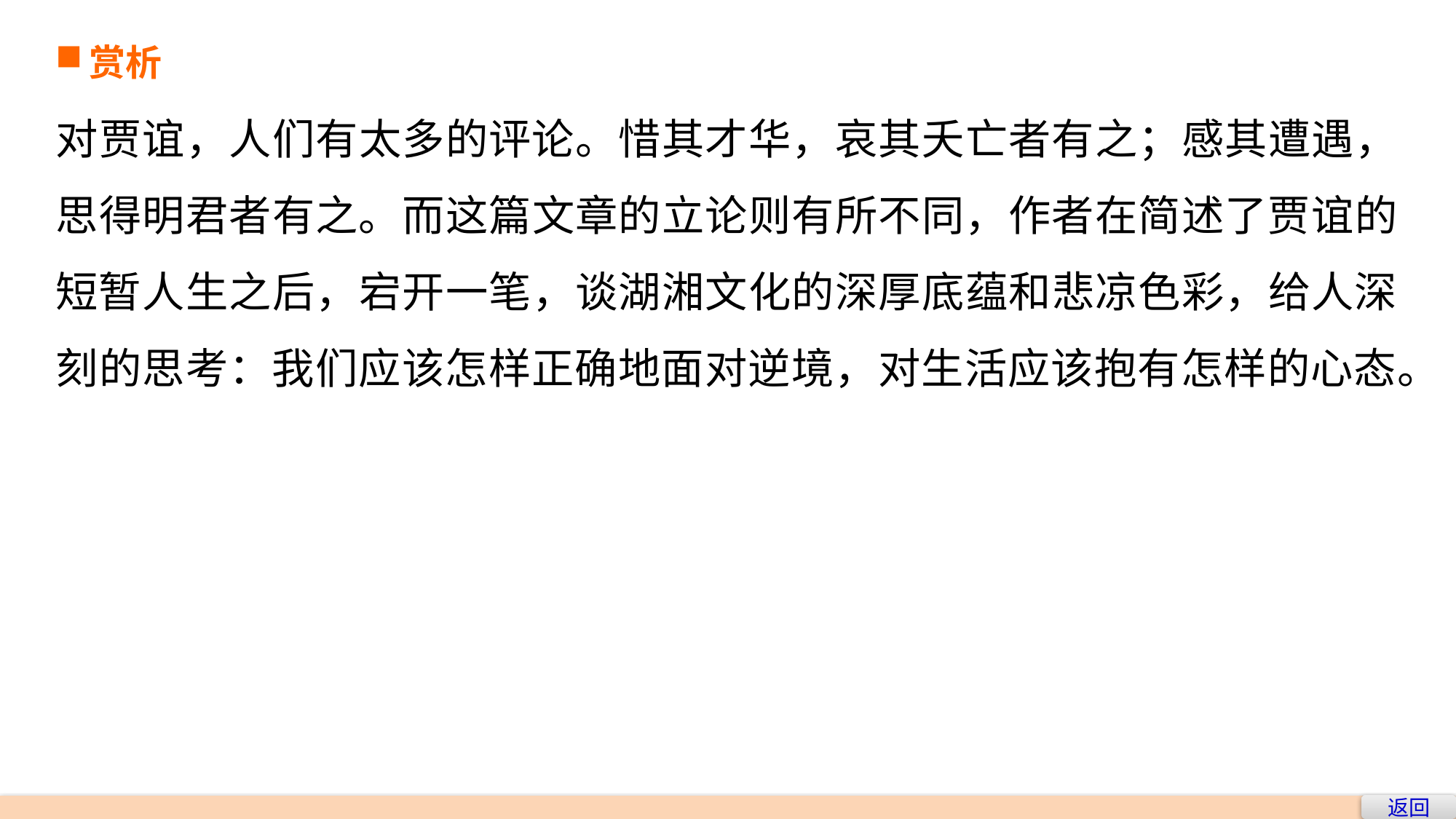

赏析
对贾谊，人们有太多的评论。惜其才华，哀其夭亡者有之；感其遭遇，思得明君者有之。而这篇文章的立论则有所不同，作者在简述了贾谊的短暂人生之后，宕开一笔，谈湖湘文化的深厚底蕴和悲凉色彩，给人深刻的思考：我们应该怎样正确地面对逆境，对生活应该抱有怎样的心态。
返回